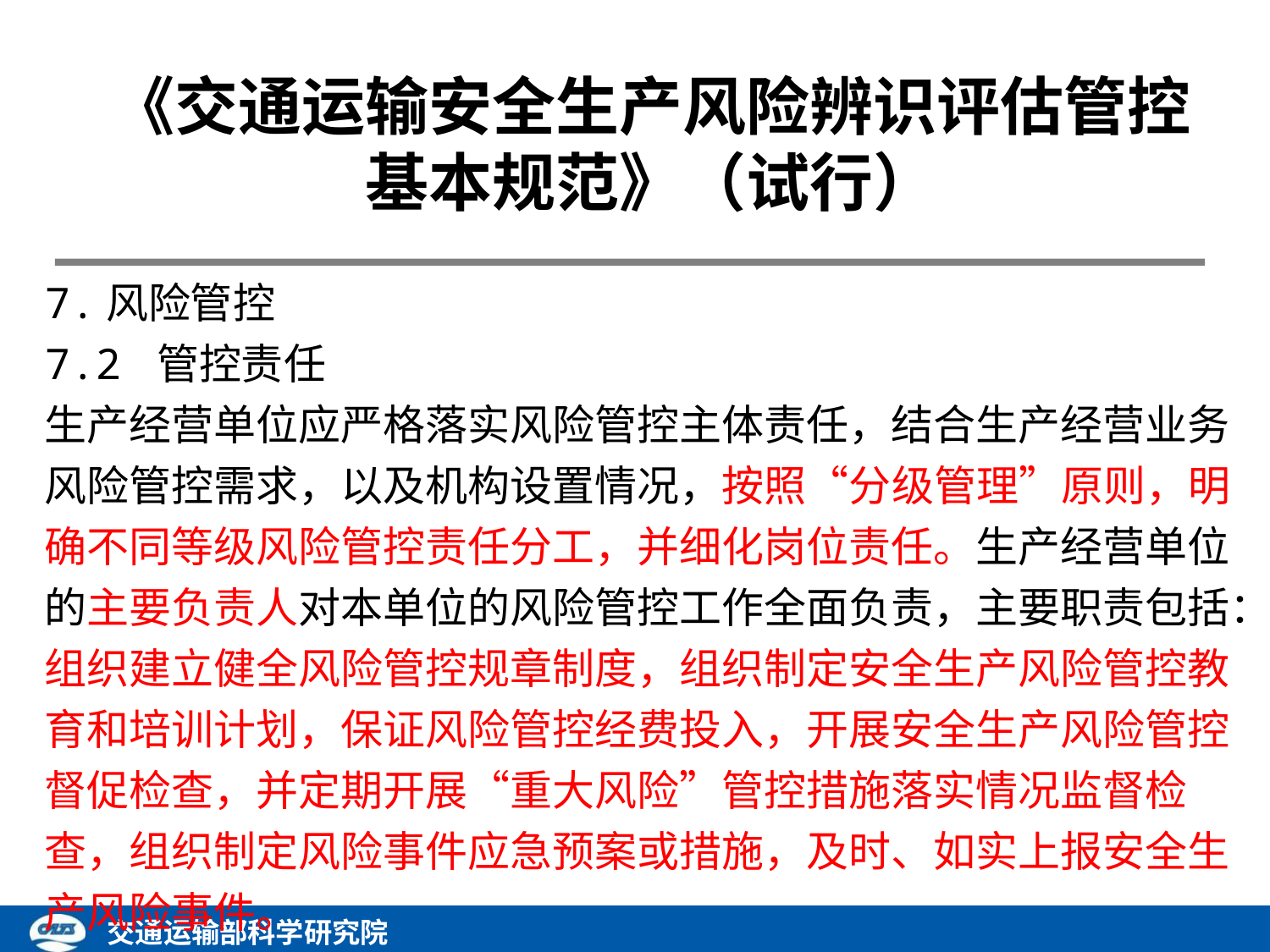

《交通运输安全生产风险辨识评估管控基本规范》（试行）
7.风险管控
7.2 管控责任
生产经营单位应严格落实风险管控主体责任，结合生产经营业务风险管控需求，以及机构设置情况，按照“分级管理”原则，明确不同等级风险管控责任分工，并细化岗位责任。生产经营单位的主要负责人对本单位的风险管控工作全面负责，主要职责包括：组织建立健全风险管控规章制度，组织制定安全生产风险管控教育和培训计划，保证风险管控经费投入，开展安全生产风险管控督促检查，并定期开展“重大风险”管控措施落实情况监督检
查，组织制定风险事件应急预案或措施，及时、如实上报安全生产风险事件。